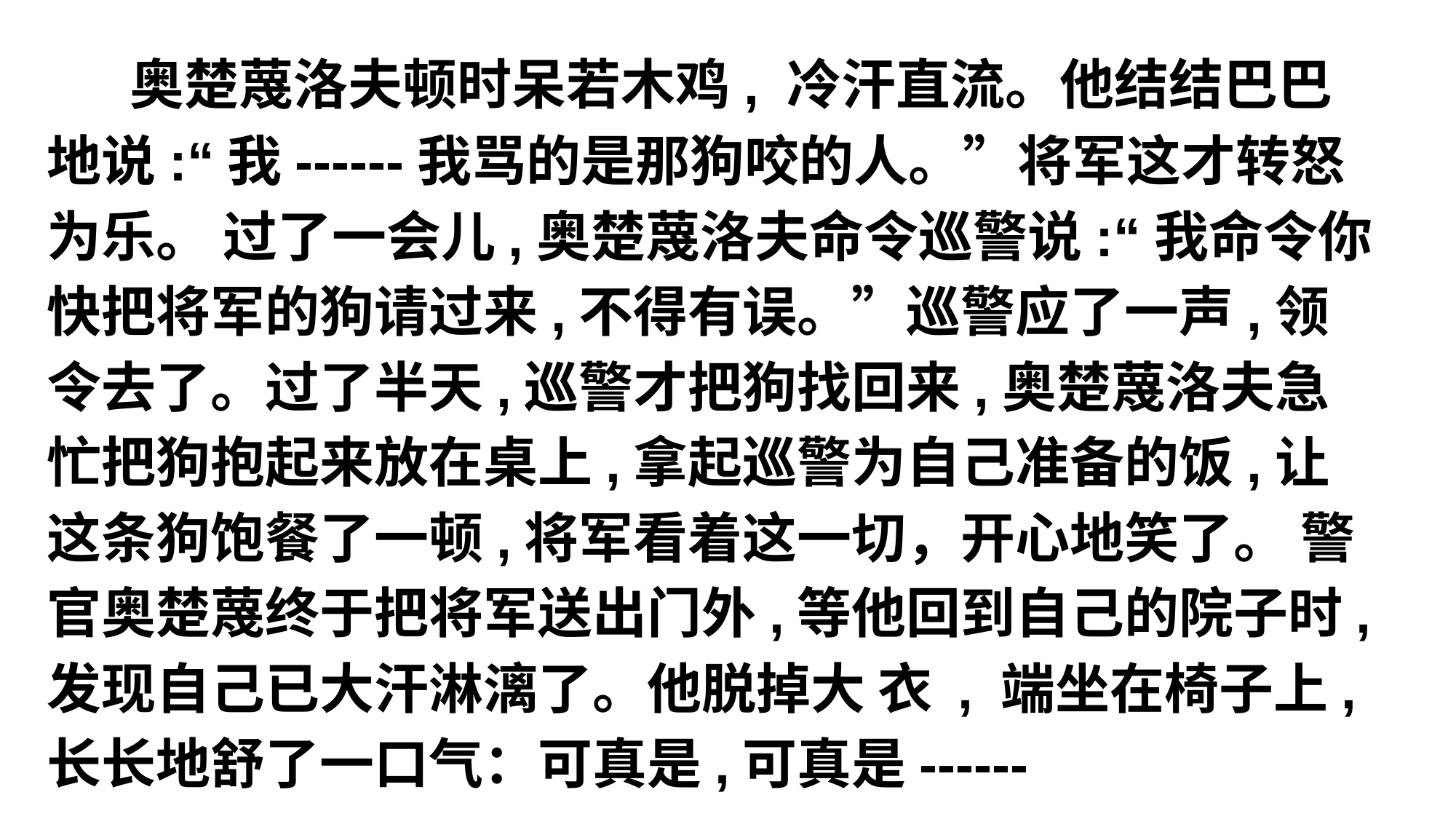

奥楚蔑洛夫顿时呆若木鸡, 冷汗直流。他结结巴巴地说:“我------我骂的是那狗咬的人。”将军这才转怒为乐。 过了一会儿,奥楚蔑洛夫命令巡警说:“我命令你快把将军的狗请过来,不得有误。”巡警应了一声,领令去了。过了半天,巡警才把狗找回来,奥楚蔑洛夫急忙把狗抱起来放在桌上,拿起巡警为自己准备的饭,让这条狗饱餐了一顿,将军看着这一切，开心地笑了。 警官奥楚蔑终于把将军送出门外,等他回到自己的院子时,发现自己已大汗淋漓了。他脱掉大 衣 , 端坐在椅子上,长长地舒了一口气：可真是,可真是------